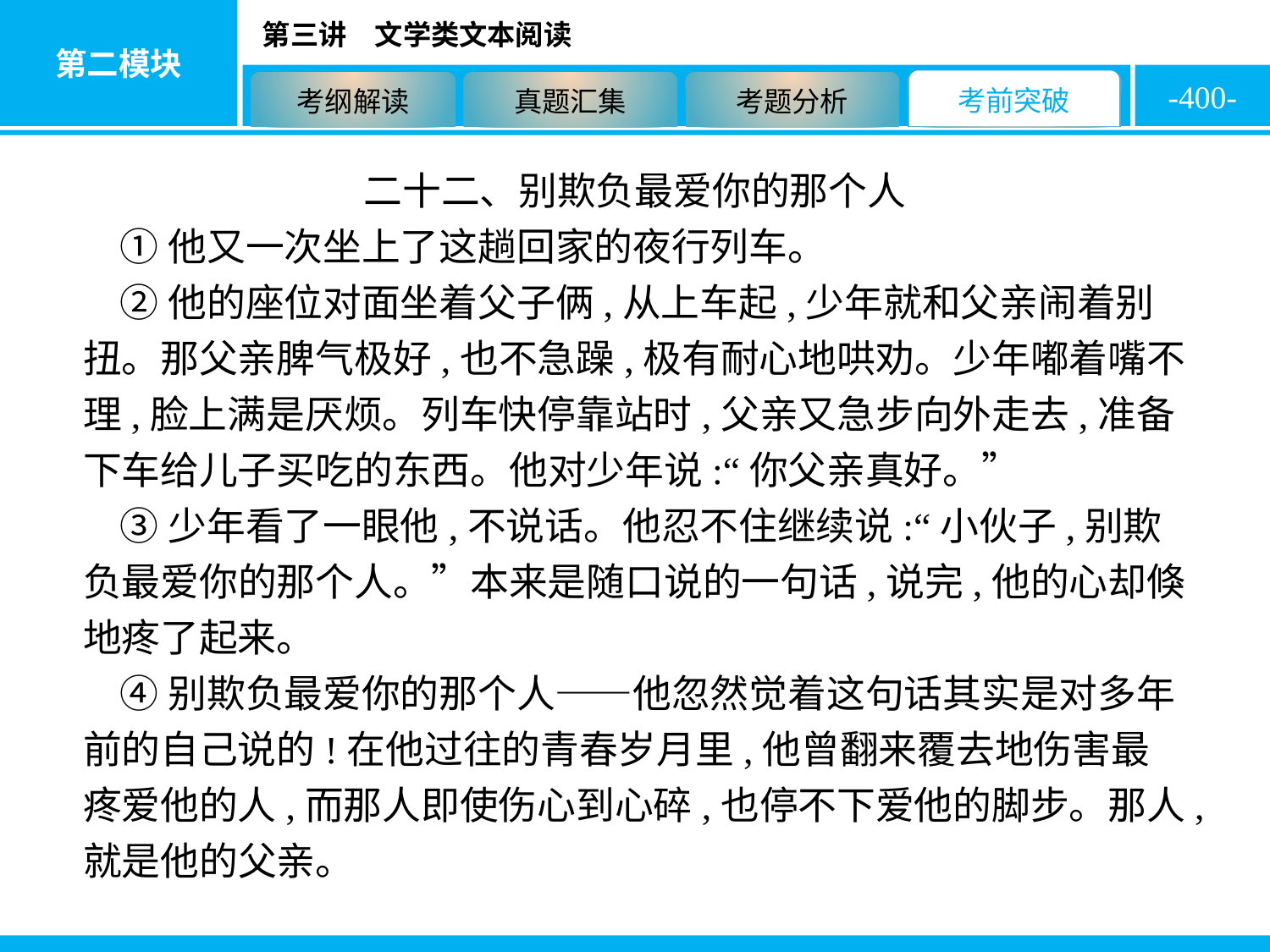

-400-
二十二、别欺负最爱你的那个人
①他又一次坐上了这趟回家的夜行列车。
②他的座位对面坐着父子俩,从上车起,少年就和父亲闹着别扭。那父亲脾气极好,也不急躁,极有耐心地哄劝。少年嘟着嘴不理,脸上满是厌烦。列车快停靠站时,父亲又急步向外走去,准备下车给儿子买吃的东西。他对少年说:“你父亲真好。”
③少年看了一眼他,不说话。他忍不住继续说:“小伙子,别欺负最爱你的那个人。”本来是随口说的一句话,说完,他的心却倏地疼了起来。
④别欺负最爱你的那个人——他忽然觉着这句话其实是对多年前的自己说的!在他过往的青春岁月里,他曾翻来覆去地伤害最疼爱他的人,而那人即使伤心到心碎,也停不下爱他的脚步。那人,就是他的父亲。